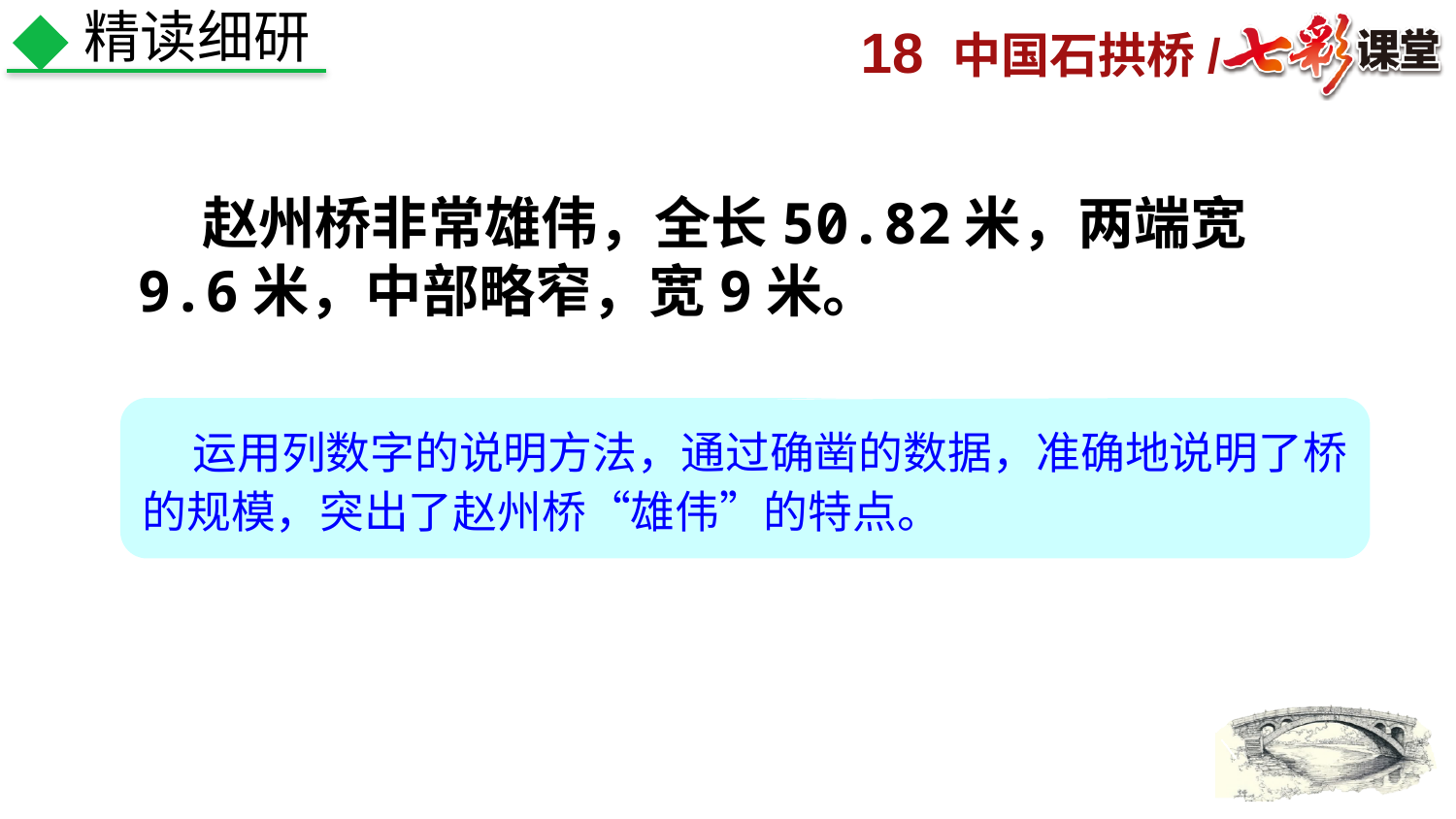

精读细研

    赵州桥非常雄伟，全长50.82米，两端宽9.6米，中部略窄，宽9米。
    运用列数字的说明方法，通过确凿的数据，准确地说明了桥的规模，突出了赵州桥“雄伟”的特点。